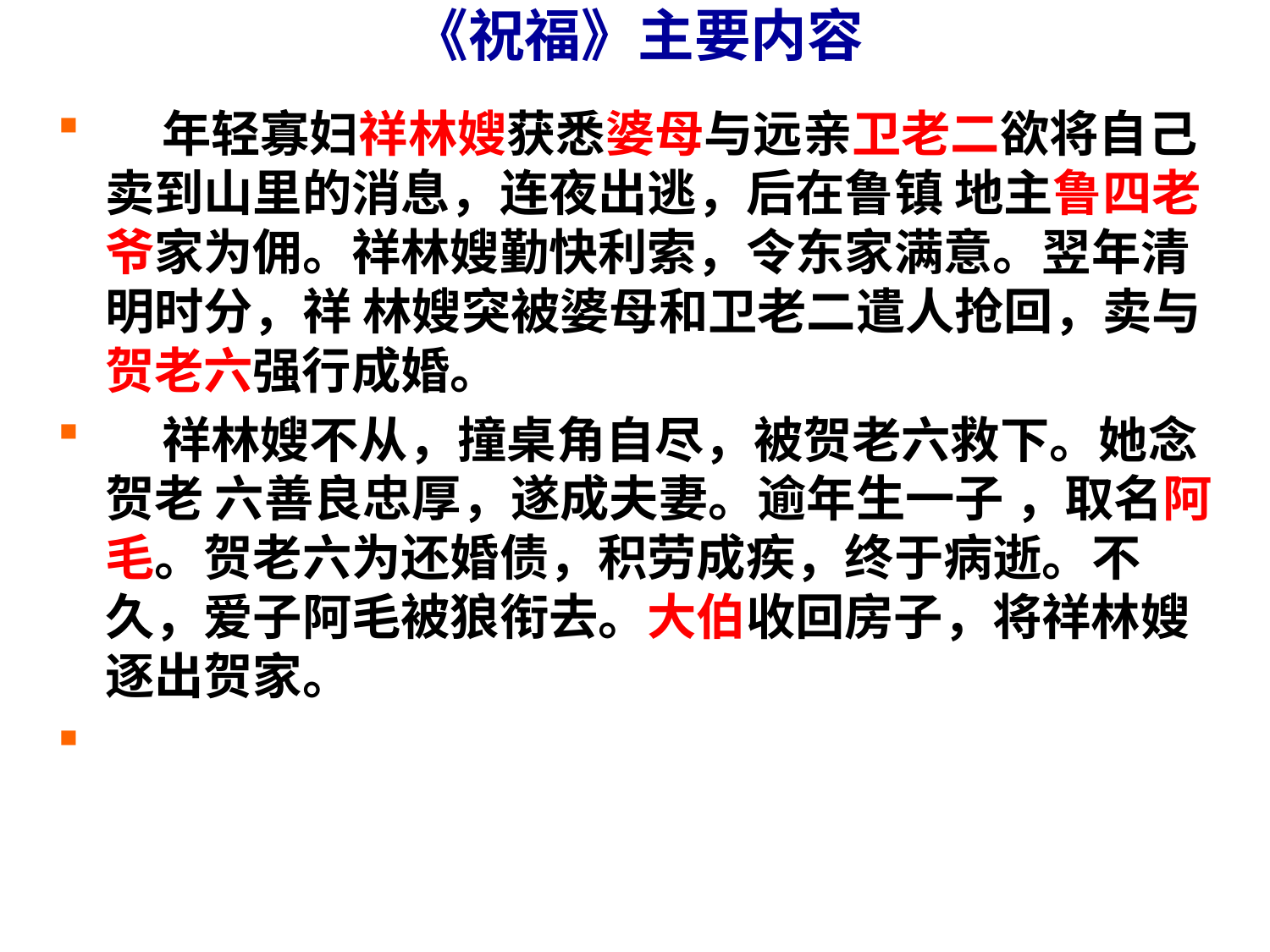

# 《祝福》主要内容
    年轻寡妇祥林嫂获悉婆母与远亲卫老二欲将自己卖到山里的消息，连夜出逃，后在鲁镇 地主鲁四老爷家为佣。祥林嫂勤快利索，令东家满意。翌年清明时分，祥 林嫂突被婆母和卫老二遣人抢回，卖与贺老六强行成婚。
    祥林嫂不从，撞桌角自尽，被贺老六救下。她念贺老 六善良忠厚，遂成夫妻。逾年生一子 ，取名阿毛。贺老六为还婚债，积劳成疾，终于病逝。不久，爱子阿毛被狼衔去。大伯收回房子，将祥林嫂逐出贺家。